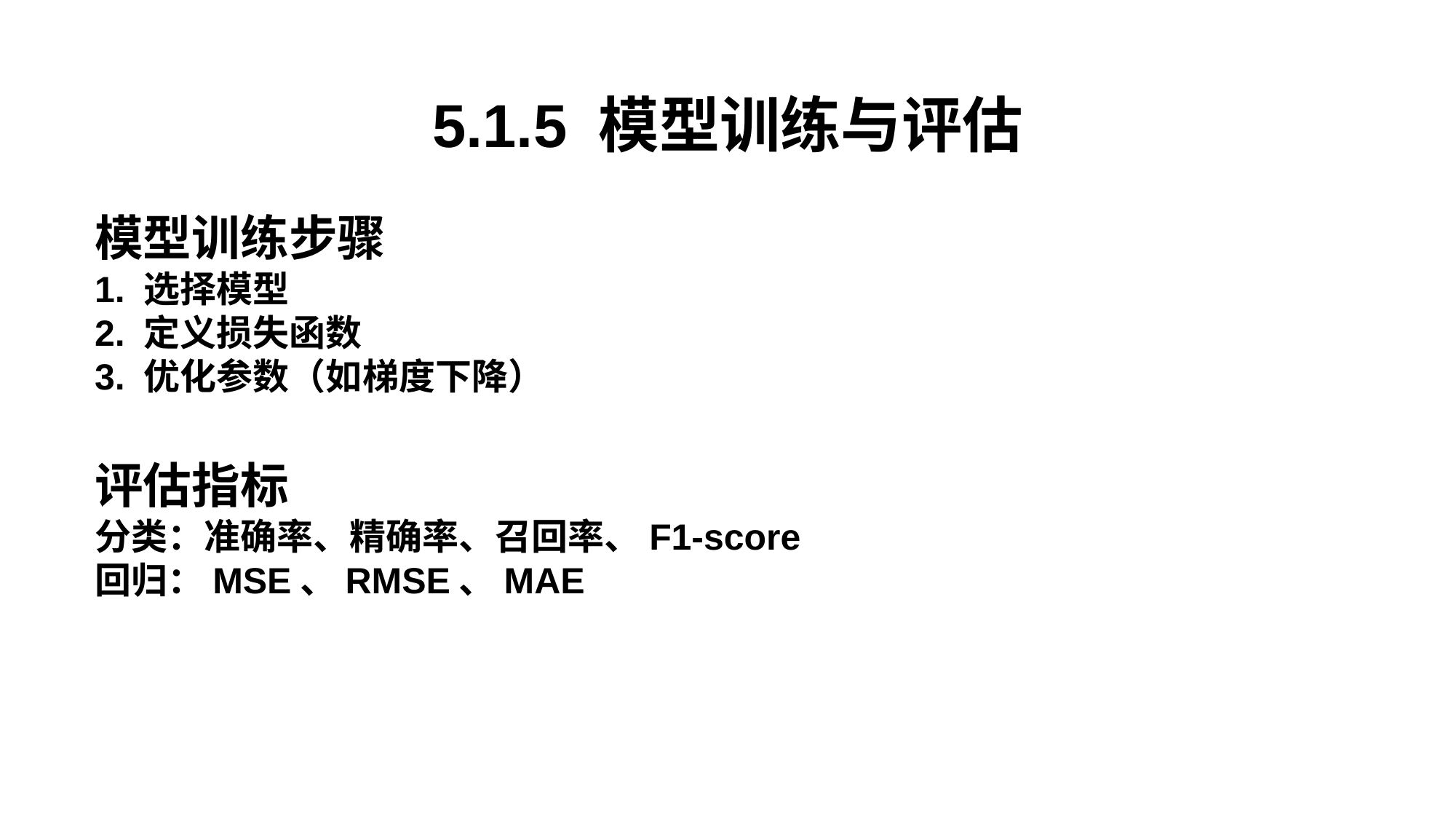

5.1.5 模型训练与评估
模型训练步骤
1. 选择模型
2. 定义损失函数
3. 优化参数（如梯度下降）

评估指标
分类：准确率、精确率、召回率、F1-score
回归：MSE、RMSE、MAE